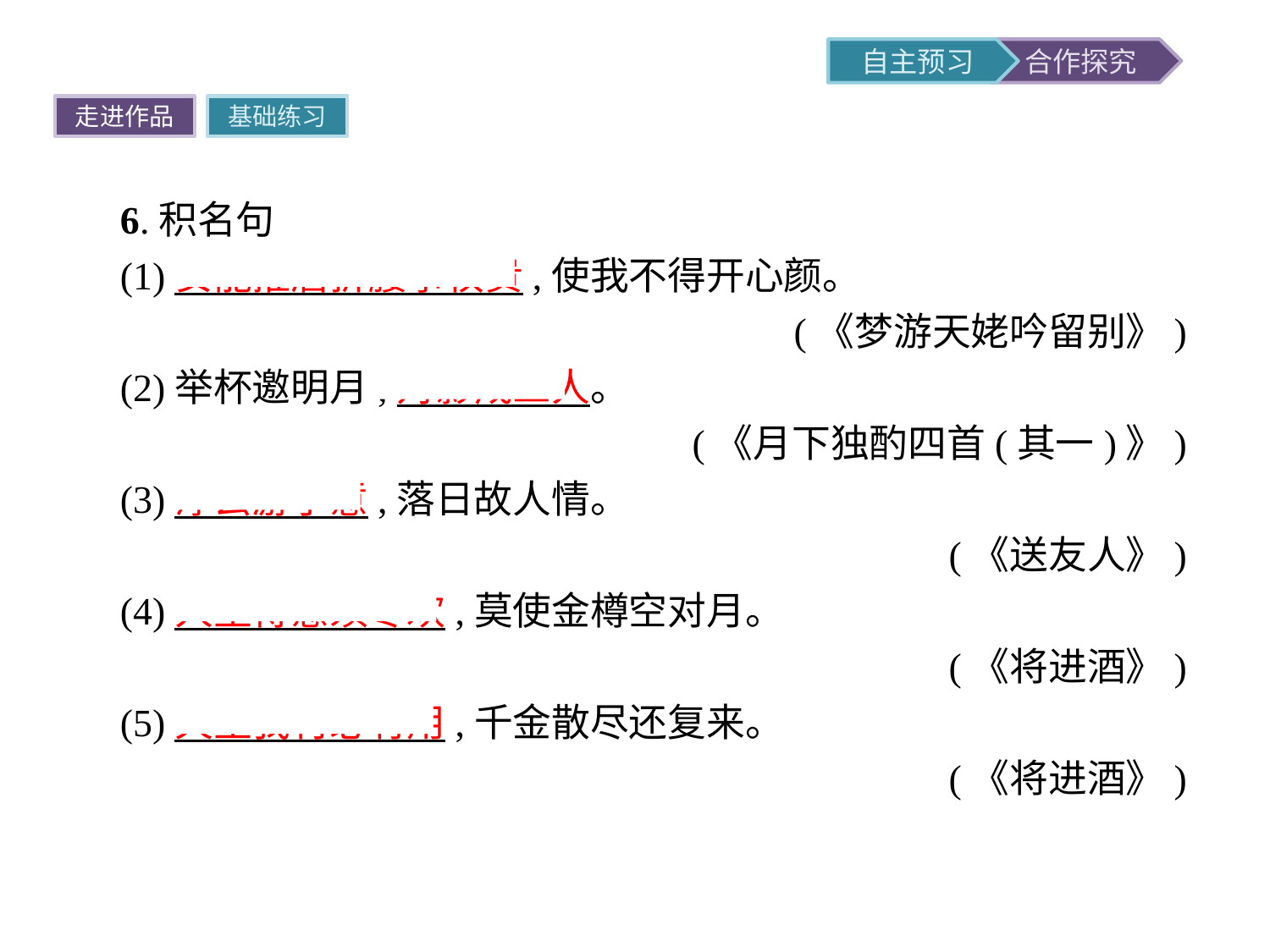

走进作品
基础练习
6.积名句
(1)安能摧眉折腰事权贵,使我不得开心颜。
(《梦游天姥吟留别》)
(2)举杯邀明月,对影成三人。
(《月下独酌四首(其一)》)
(3)浮云游子意,落日故人情。
(《送友人》)
(4)人生得意须尽欢,莫使金樽空对月。
(《将进酒》)
(5)天生我材必有用,千金散尽还复来。
(《将进酒》)